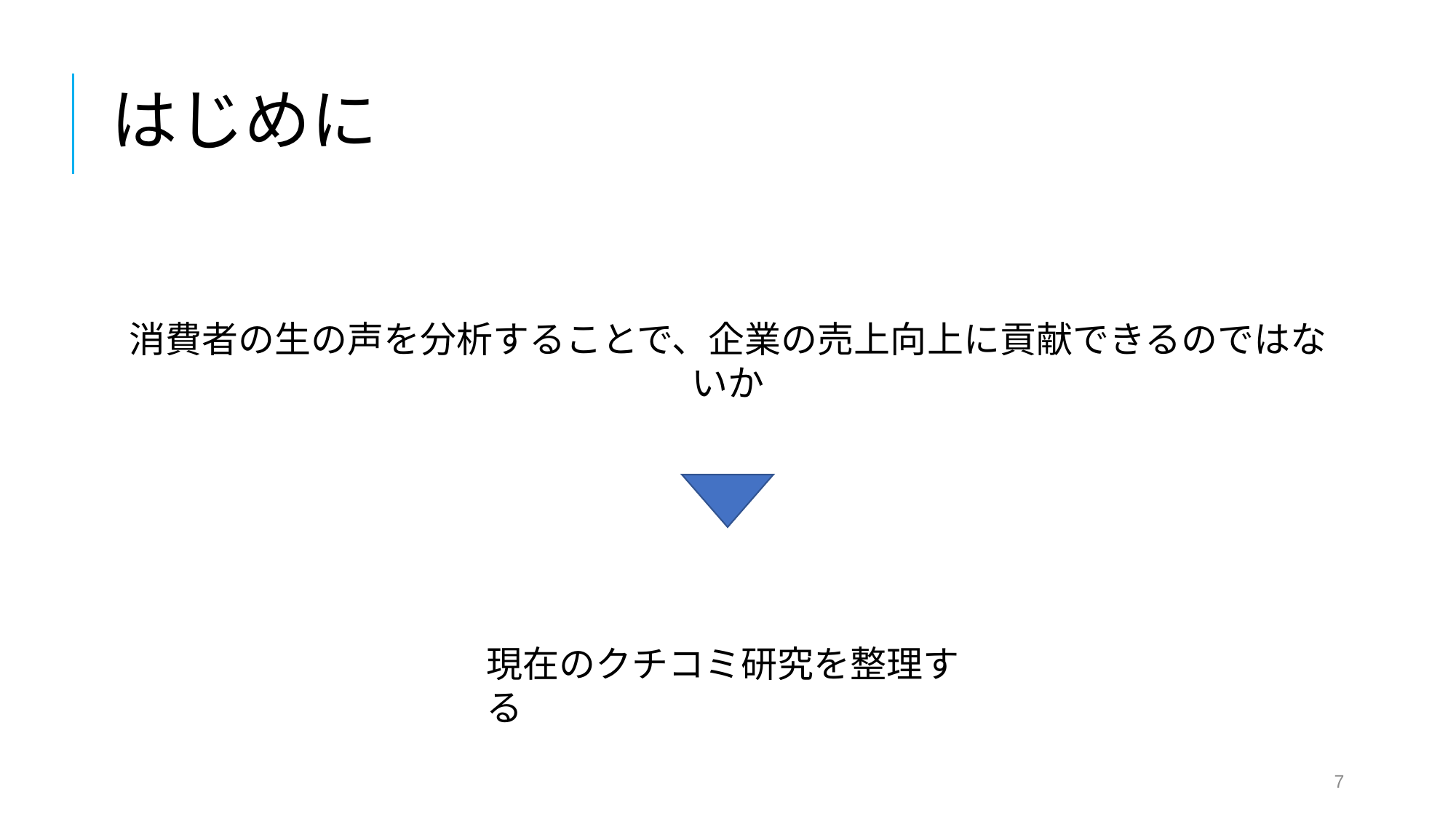

# はじめに
消費者の生の声を分析することで、企業の売上向上に貢献できるのではないか

現在のクチコミ研究を整理する
7